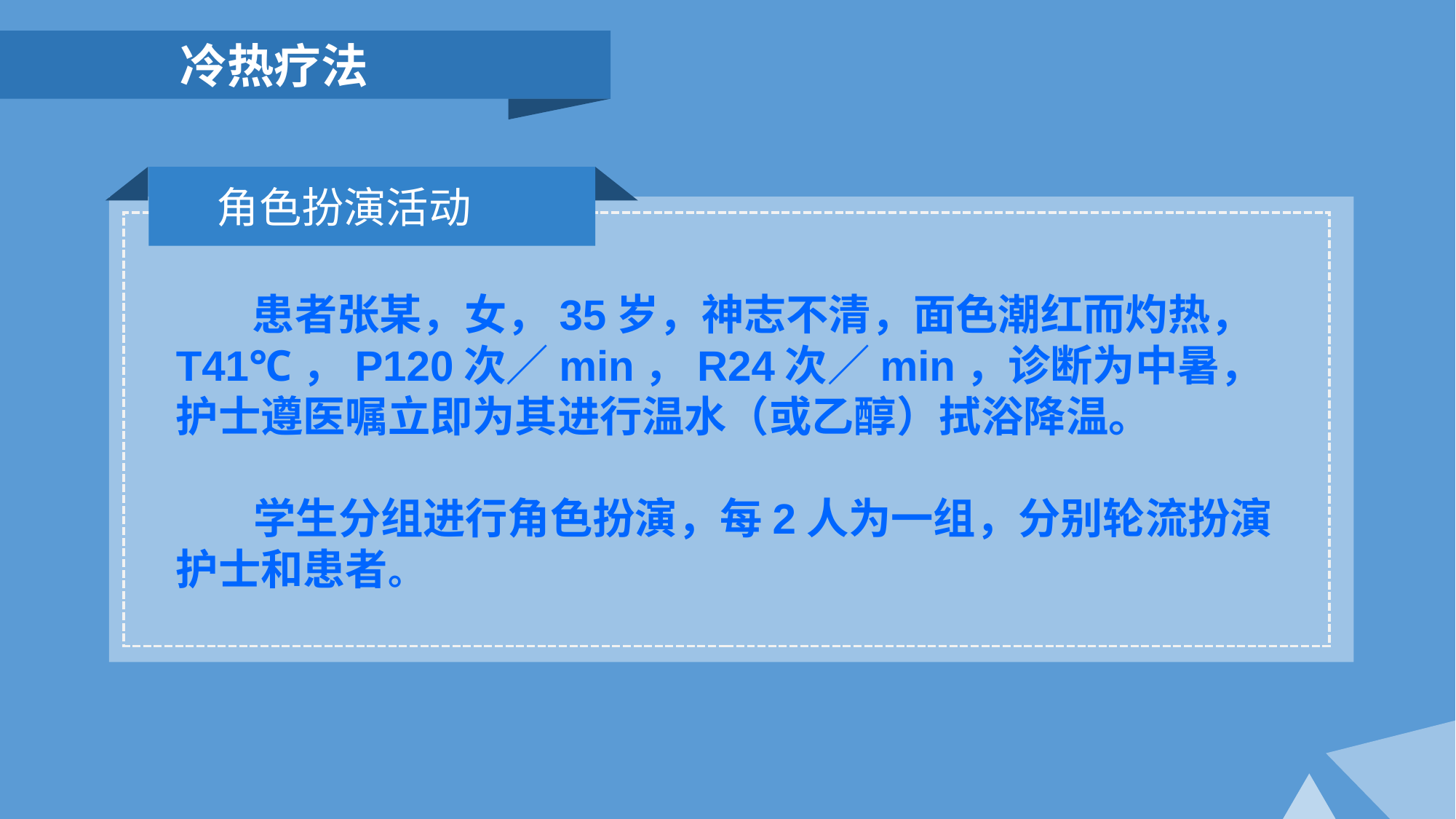

冷热疗法

角色扮演活动

       患者张某，女，35岁，神志不清，面色潮红而灼热，T41℃，P120次／min，R24次／min，诊断为中暑，护士遵医嘱立即为其进行温水（或乙醇）拭浴降温。

       学生分组进行角色扮演，每2人为一组，分别轮流扮演护士和患者。